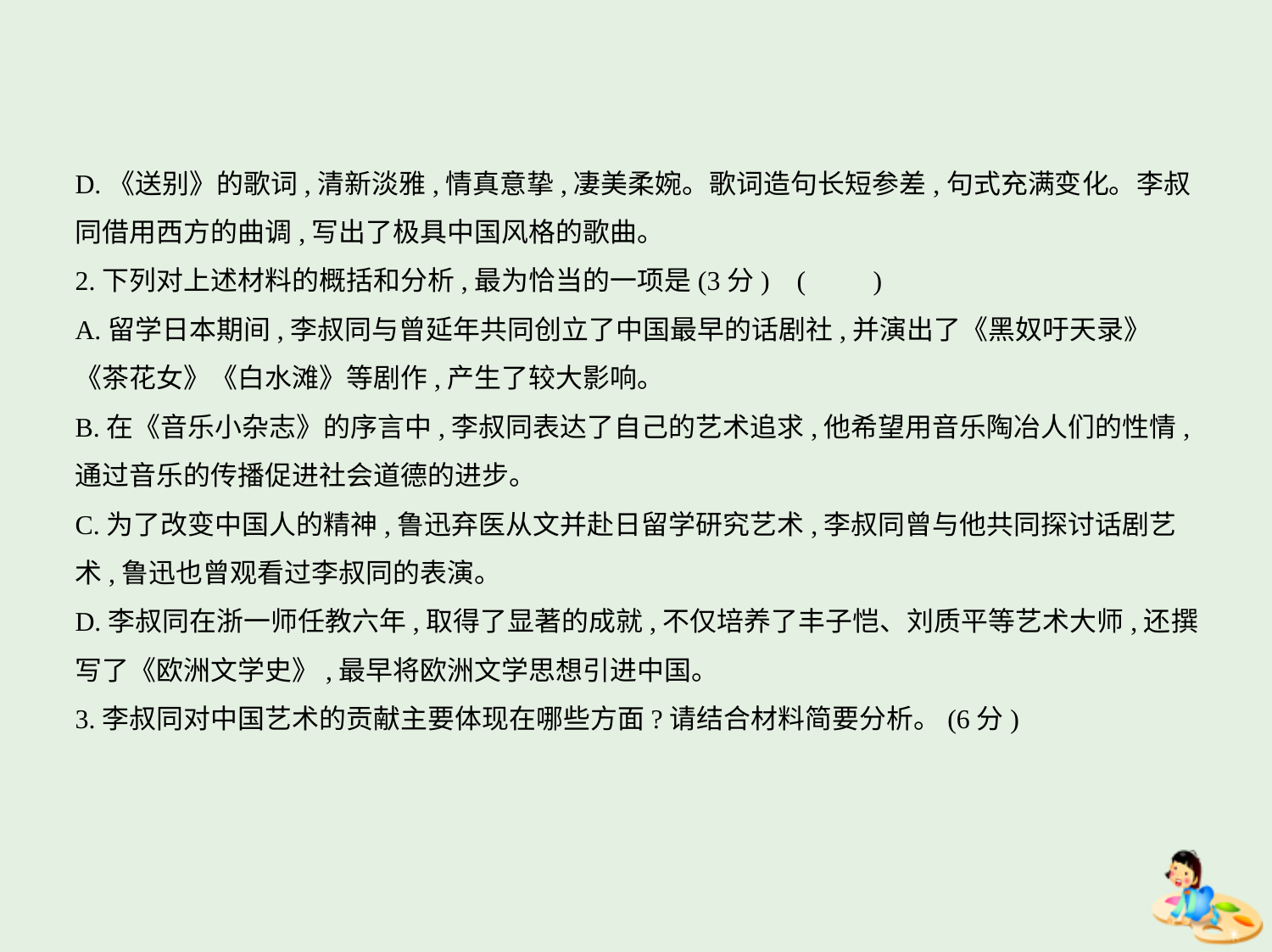

D.《送别》的歌词,清新淡雅,情真意挚,凄美柔婉。歌词造句长短参差,句式充满变化。李叔
同借用西方的曲调,写出了极具中国风格的歌曲。
2.下列对上述材料的概括和分析,最为恰当的一项是(3分) (　　)
A.留学日本期间,李叔同与曾延年共同创立了中国最早的话剧社,并演出了《黑奴吁天录》
《茶花女》《白水滩》等剧作,产生了较大影响。
B.在《音乐小杂志》的序言中,李叔同表达了自己的艺术追求,他希望用音乐陶冶人们的性情,
通过音乐的传播促进社会道德的进步。
C.为了改变中国人的精神,鲁迅弃医从文并赴日留学研究艺术,李叔同曾与他共同探讨话剧艺
术,鲁迅也曾观看过李叔同的表演。
D.李叔同在浙一师任教六年,取得了显著的成就,不仅培养了丰子恺、刘质平等艺术大师,还撰
写了《欧洲文学史》,最早将欧洲文学思想引进中国。
3.李叔同对中国艺术的贡献主要体现在哪些方面?请结合材料简要分析。(6分)